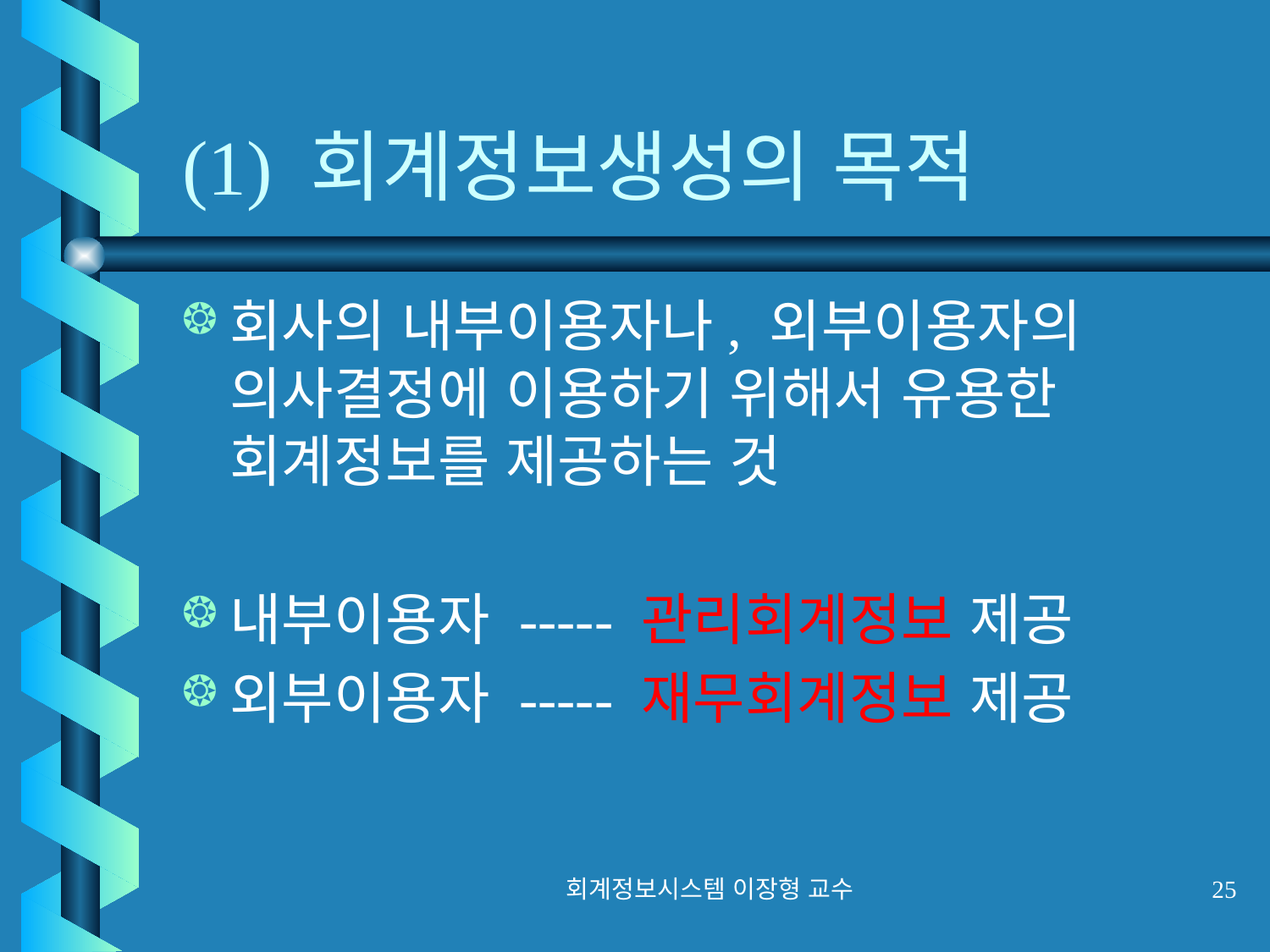

# (1) 회계정보생성의 목적
회사의 내부이용자나, 외부이용자의 의사결정에 이용하기 위해서 유용한 회계정보를 제공하는 것

내부이용자 ----- 관리회계정보 제공
외부이용자 ----- 재무회계정보 제공
회계정보시스템 이장형 교수
25